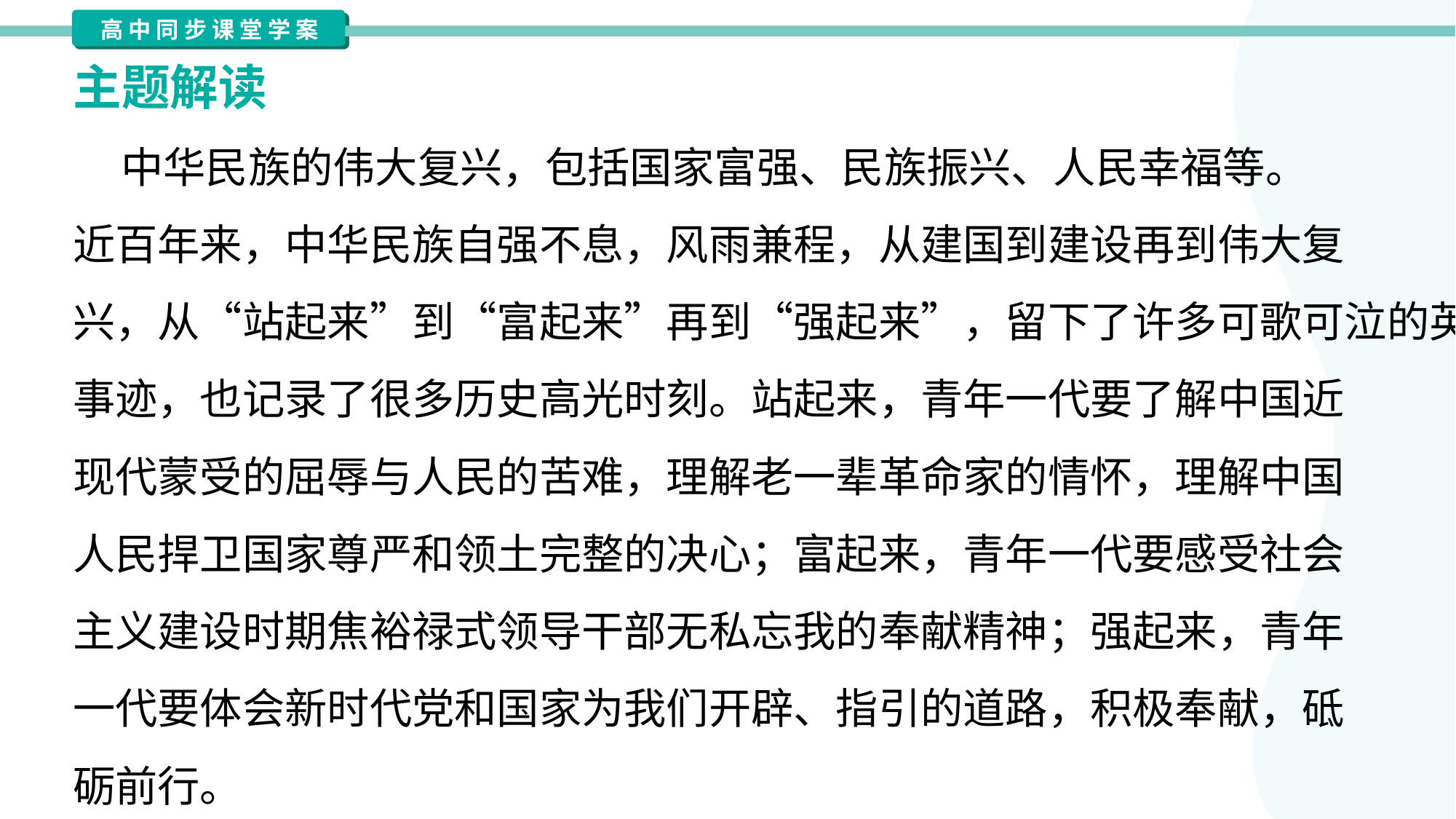

主题解读
    中华民族的伟大复兴，包括国家富强、民族振兴、人民幸福等。
近百年来，中华民族自强不息，风雨兼程，从建国到建设再到伟大复
兴，从“站起来”到“富起来”再到“强起来”，留下了许多可歌可泣的英雄
事迹，也记录了很多历史高光时刻。站起来，青年一代要了解中国近
现代蒙受的屈辱与人民的苦难，理解老一辈革命家的情怀，理解中国
人民捍卫国家尊严和领土完整的决心；富起来，青年一代要感受社会
主义建设时期焦裕禄式领导干部无私忘我的奉献精神；强起来，青年
一代要体会新时代党和国家为我们开辟、指引的道路，积极奉献，砥
砺前行。